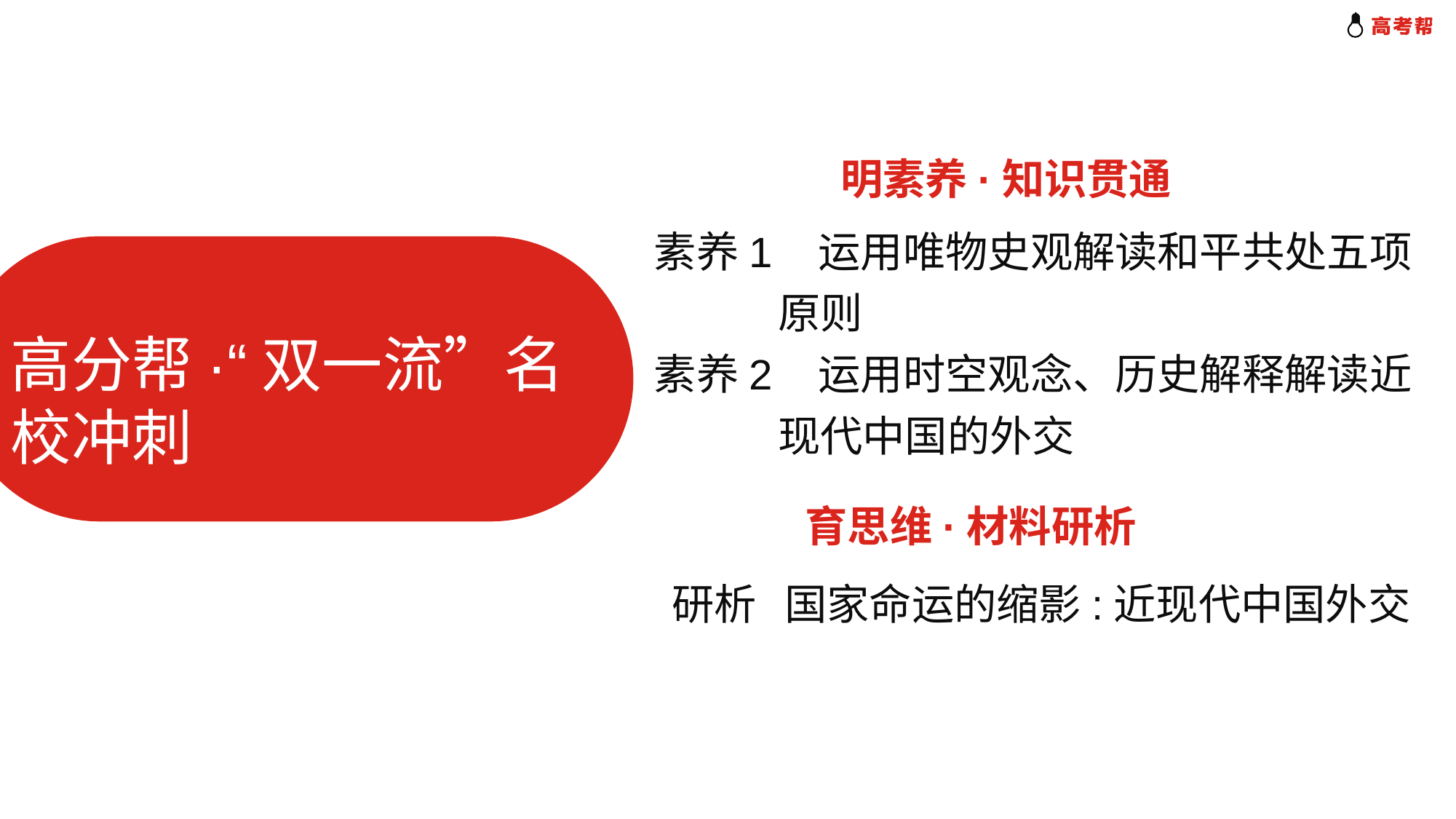

明素养·知识贯通
素养1   运用唯物史观解读和平共处五项
            原则
素养2   运用时空观念、历史解释解读近
            现代中国的外交
高分帮·“双一流”名校冲刺
育思维·材料研析
研析   国家命运的缩影:近现代中国外交